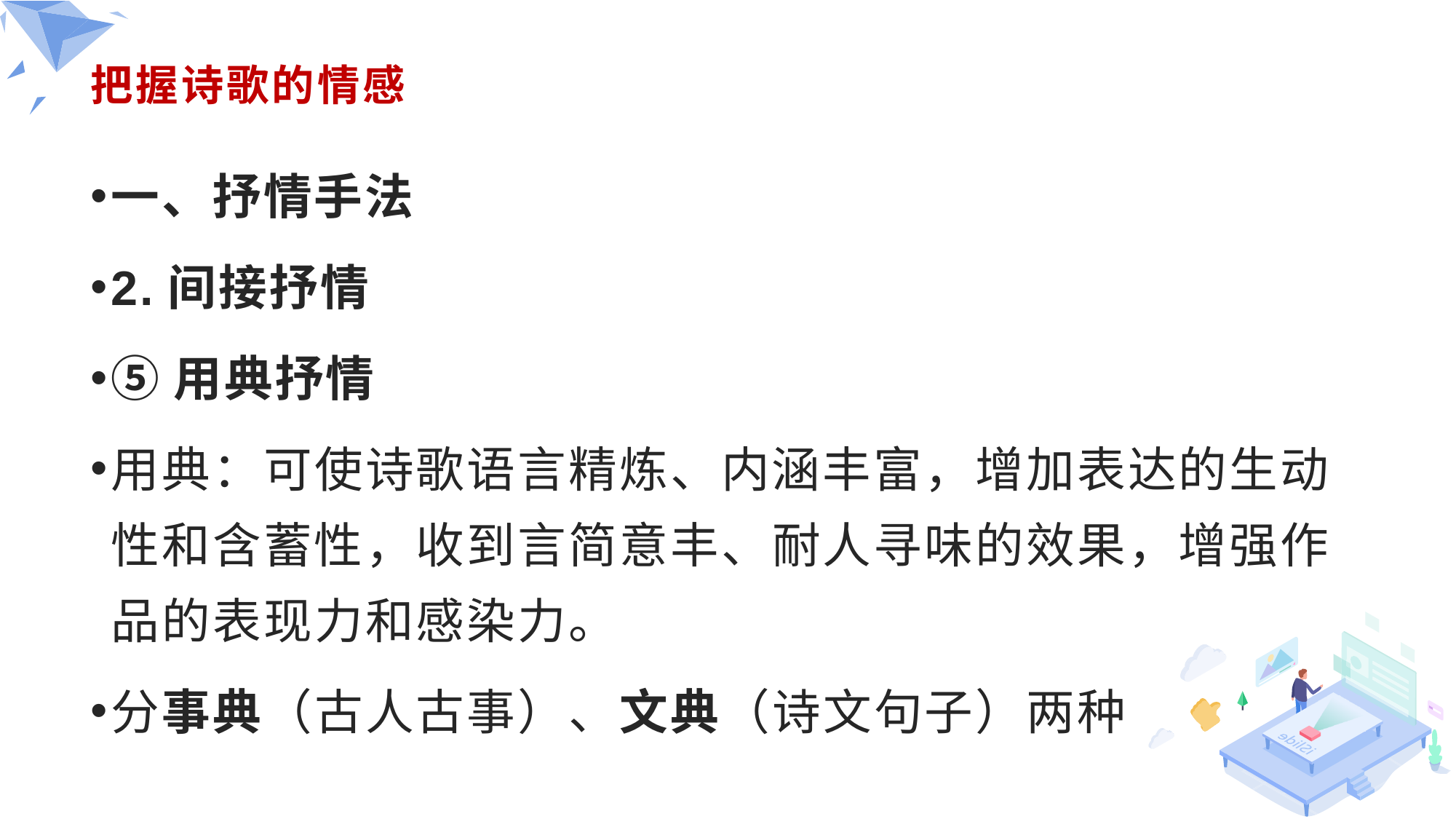

# 把握诗歌的情感
一、抒情手法
2.间接抒情
⑤用典抒情
用典：可使诗歌语言精炼、内涵丰富，增加表达的生动性和含蓄性，收到言简意丰、耐人寻味的效果，增强作品的表现力和感染力。
分事典（古人古事）、文典（诗文句子）两种